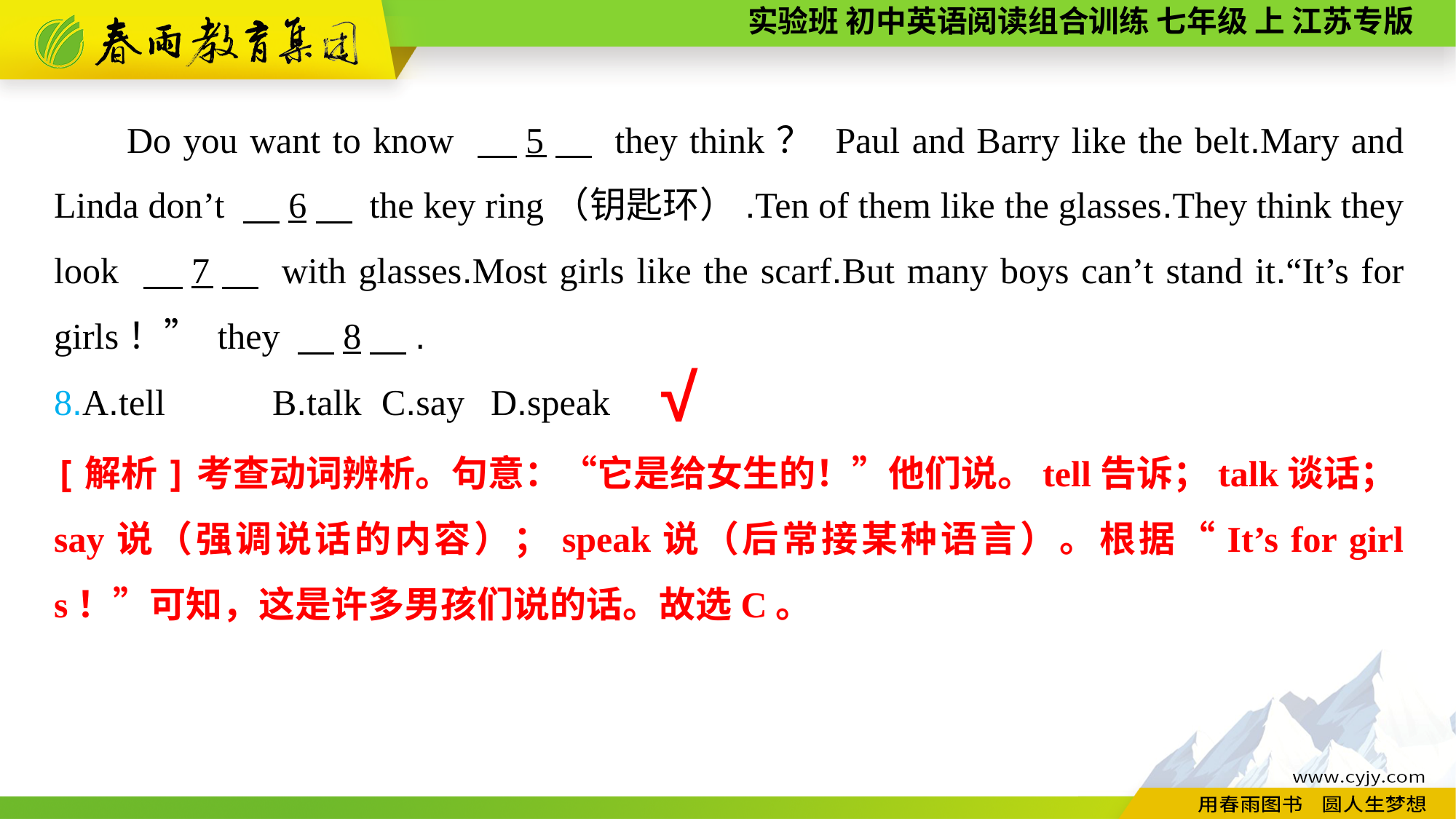

Do you want to know 　5　 they think？ Paul and Barry like the belt.Mary and Linda don’t 　6　 the key ring（钥匙环）.Ten of them like the glasses.They think they look 　7　 with glasses.Most girls like the scarf.But many boys can’t stand it.“It’s for girls！” they 　8　.
8.A.tell	B.talk	C.say	D.speak
√
[解析]考查动词辨析。句意：“它是给女生的！”他们说。tell告诉；talk谈话；say说（强调说话的内容）；speak说（后常接某种语言）。根据“It’s for girls！”可知，这是许多男孩们说的话。故选C。